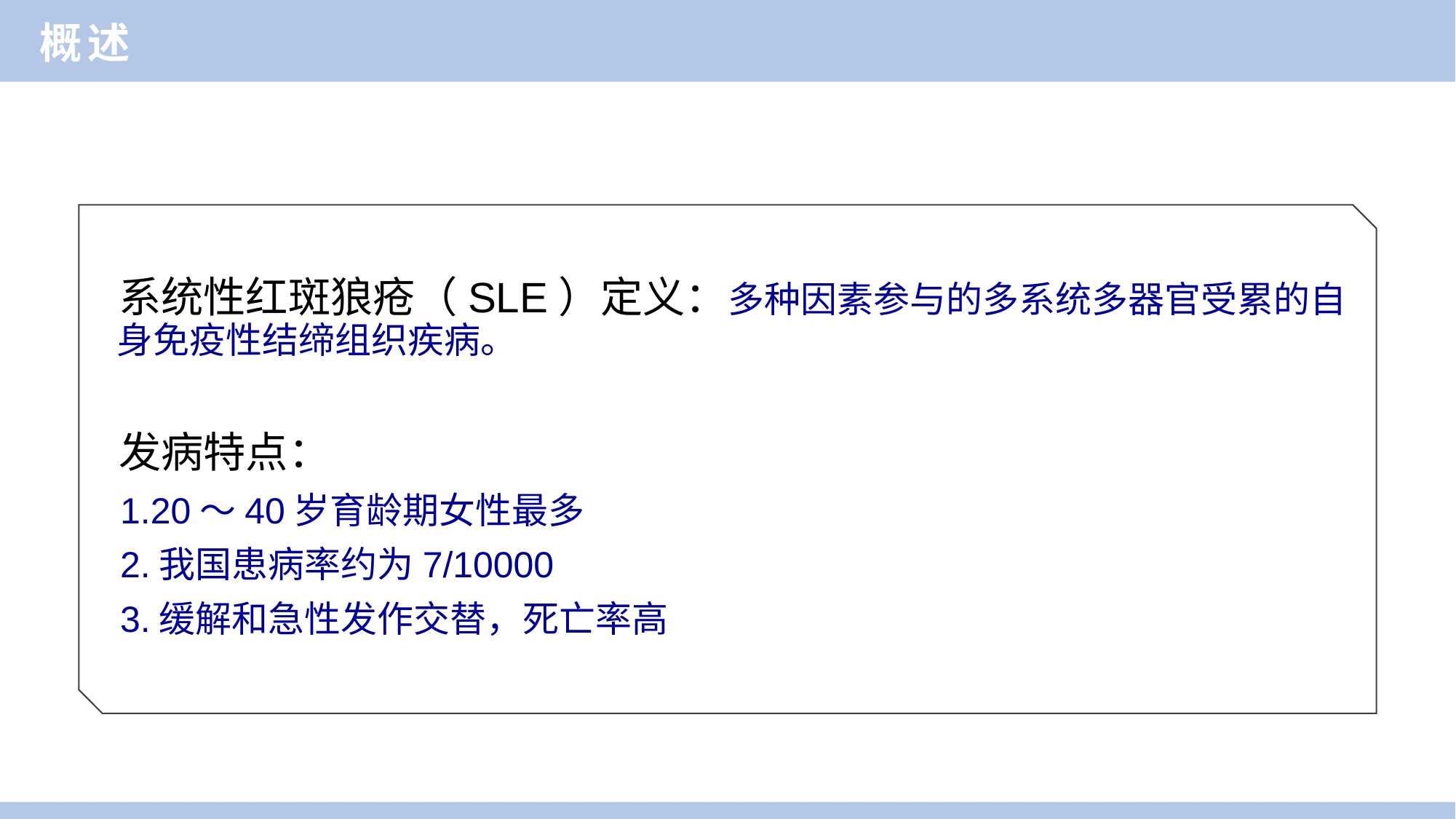

概述

  系统性红斑狼疮（SLE）定义：多种因素参与的多系统多器官受累的自身免疫性结缔组织疾病。

  发病特点：
   1.20～40岁育龄期女性最多
   2.我国患病率约为7/10000
   3.缓解和急性发作交替，死亡率高